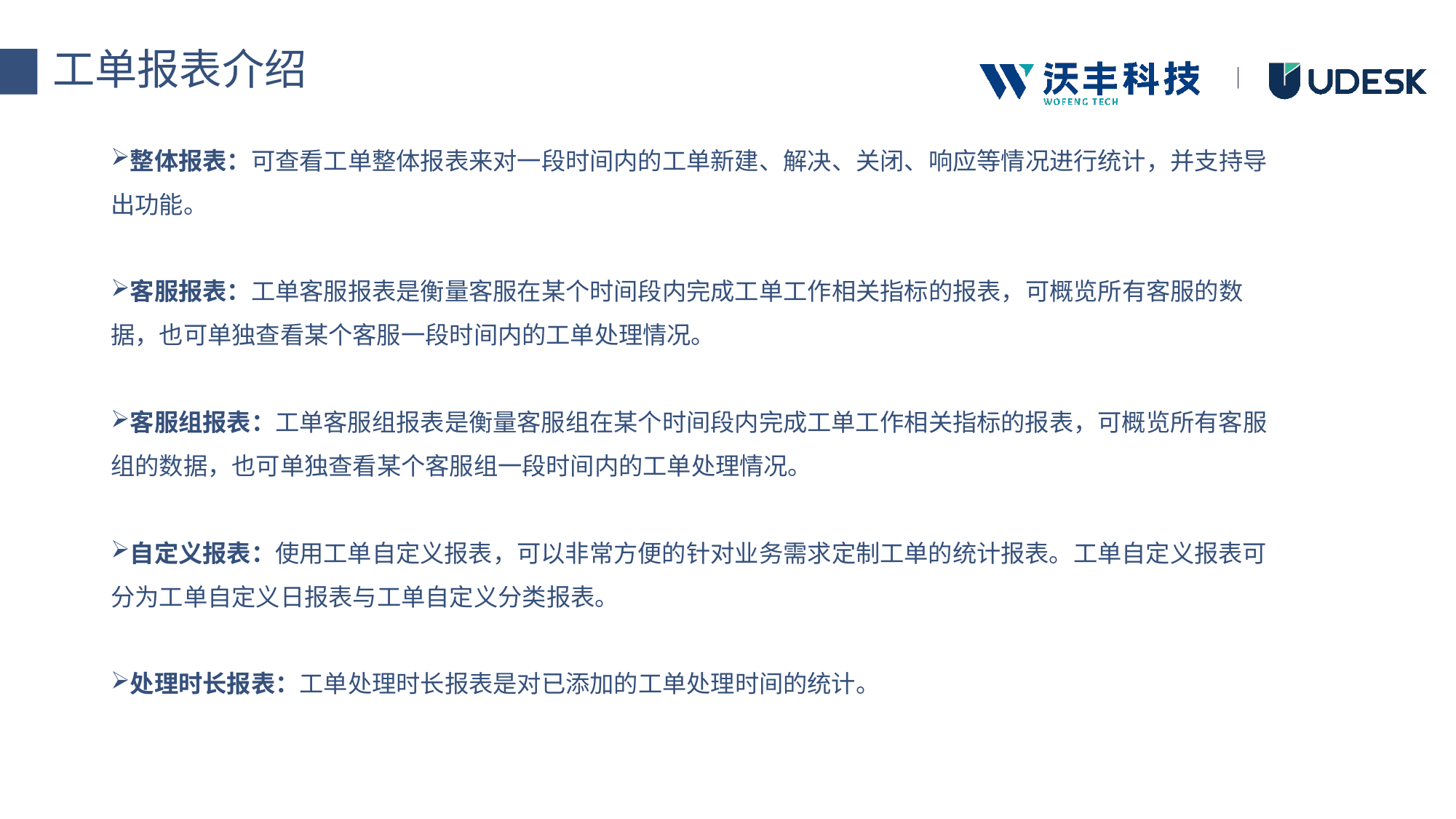

工单报表介绍
整体报表：可查看工单整体报表来对一段时间内的工单新建、解决、关闭、响应等情况进行统计，并支持导出功能。

客服报表：工单客服报表是衡量客服在某个时间段内完成工单工作相关指标的报表，可概览所有客服的数据，也可单独查看某个客服一段时间内的工单处理情况。

客服组报表：工单客服组报表是衡量客服组在某个时间段内完成工单工作相关指标的报表，可概览所有客服组的数据，也可单独查看某个客服组一段时间内的工单处理情况。

自定义报表：使用工单自定义报表，可以非常方便的针对业务需求定制工单的统计报表。工单自定义报表可分为工单自定义日报表与工单自定义分类报表。

处理时长报表：工单处理时长报表是对已添加的工单处理时间的统计。